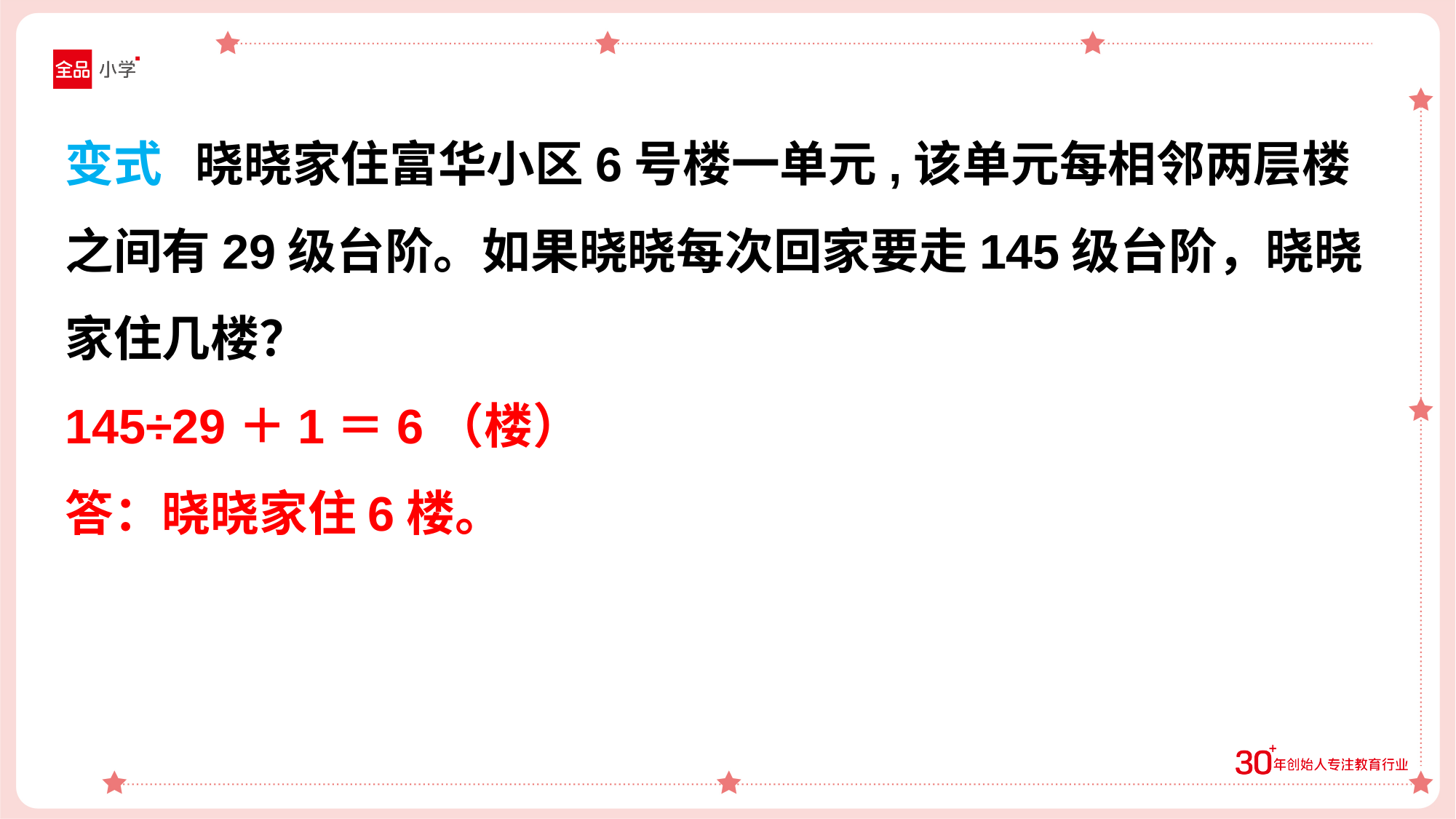

变式   晓晓家住富华小区6号楼一单元,该单元每相邻两层楼之间有29级台阶。如果晓晓每次回家要走145级台阶，晓晓家住几楼？
145÷29＋1＝6（楼）
答：晓晓家住6楼。